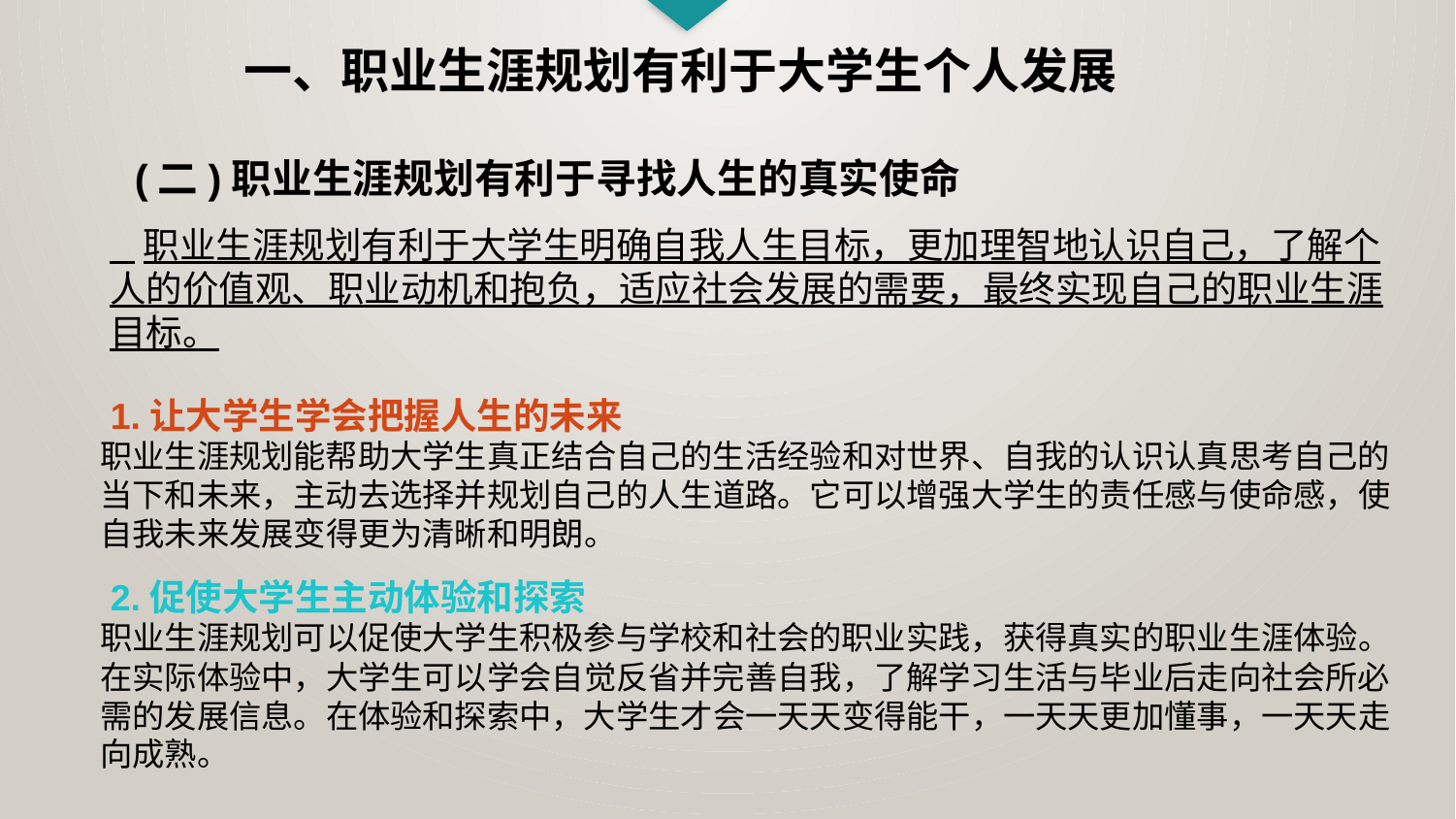

一、职业生涯规划有利于大学生个人发展
(二)职业生涯规划有利于寻找人生的真实使命
   职业生涯规划有利于大学生明确自我人生目标，更加理智地认识自己，了解个人的价值观、职业动机和抱负，适应社会发展的需要，最终实现自己的职业生涯目标。
 1.让大学生学会把握人生的未来
职业生涯规划能帮助大学生真正结合自己的生活经验和对世界、自我的认识认真思考自己的当下和未来，主动去选择并规划自己的人生道路。它可以增强大学生的责任感与使命感，使自我未来发展变得更为清晰和明朗。
 2.促使大学生主动体验和探索
职业生涯规划可以促使大学生积极参与学校和社会的职业实践，获得真实的职业生涯体验。在实际体验中，大学生可以学会自觉反省并完善自我，了解学习生活与毕业后走向社会所必需的发展信息。在体验和探索中，大学生才会一天天变得能干，一天天更加懂事，一天天走向成熟。
73